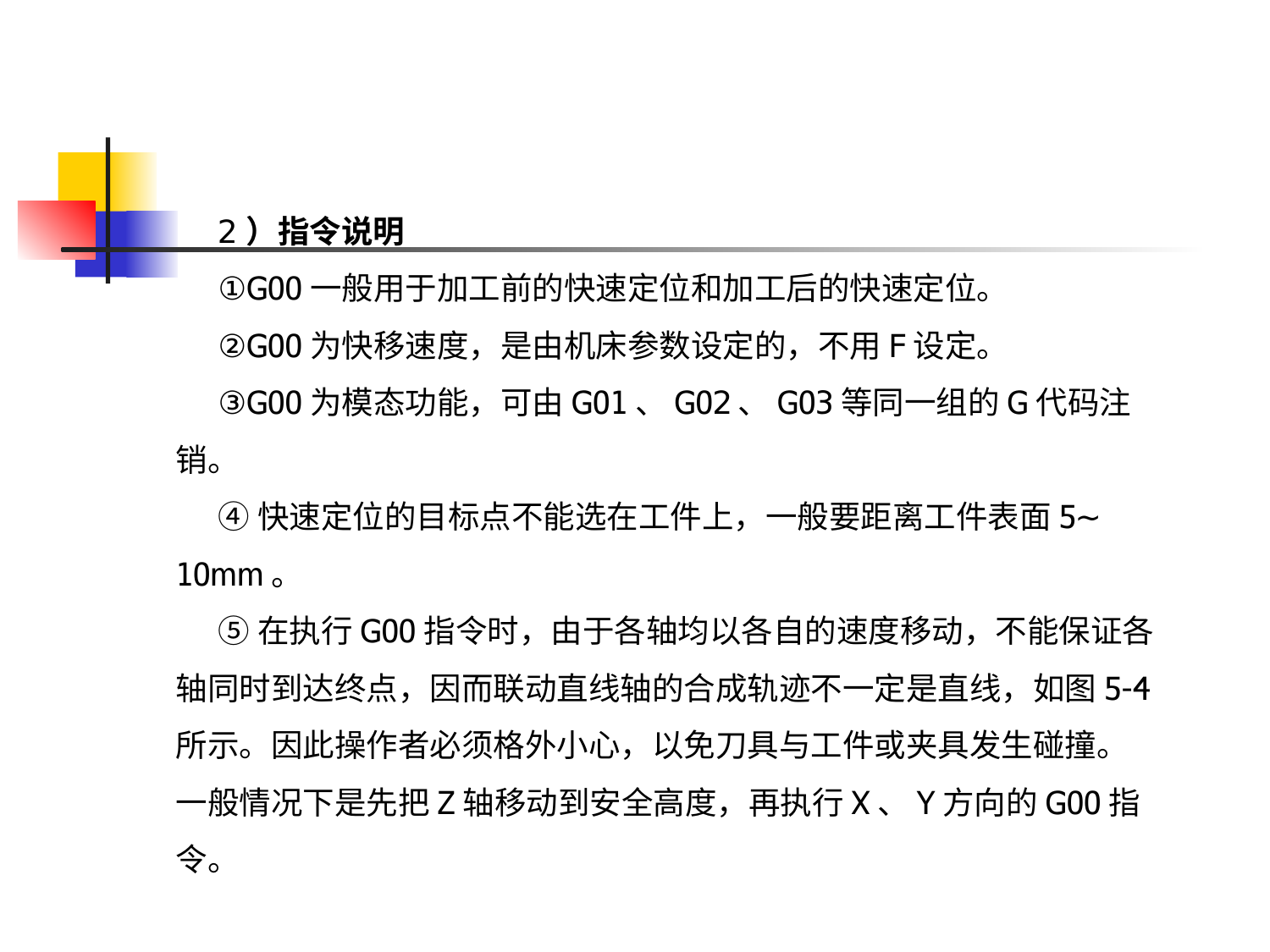

2）指令说明
①G00一般用于加工前的快速定位和加工后的快速定位。
②G00为快移速度，是由机床参数设定的，不用F设定。
③G00为模态功能，可由G01、G02、G03等同一组的G代码注销。
④快速定位的目标点不能选在工件上，一般要距离工件表面5~ 10mm。
⑤在执行G00指令时，由于各轴均以各自的速度移动，不能保证各轴同时到达终点，因而联动直线轴的合成轨迹不一定是直线，如图5-4所示。因此操作者必须格外小心，以免刀具与工件或夹具发生碰撞。一般情况下是先把Z轴移动到安全高度，再执行X、Y方向的G00指令。